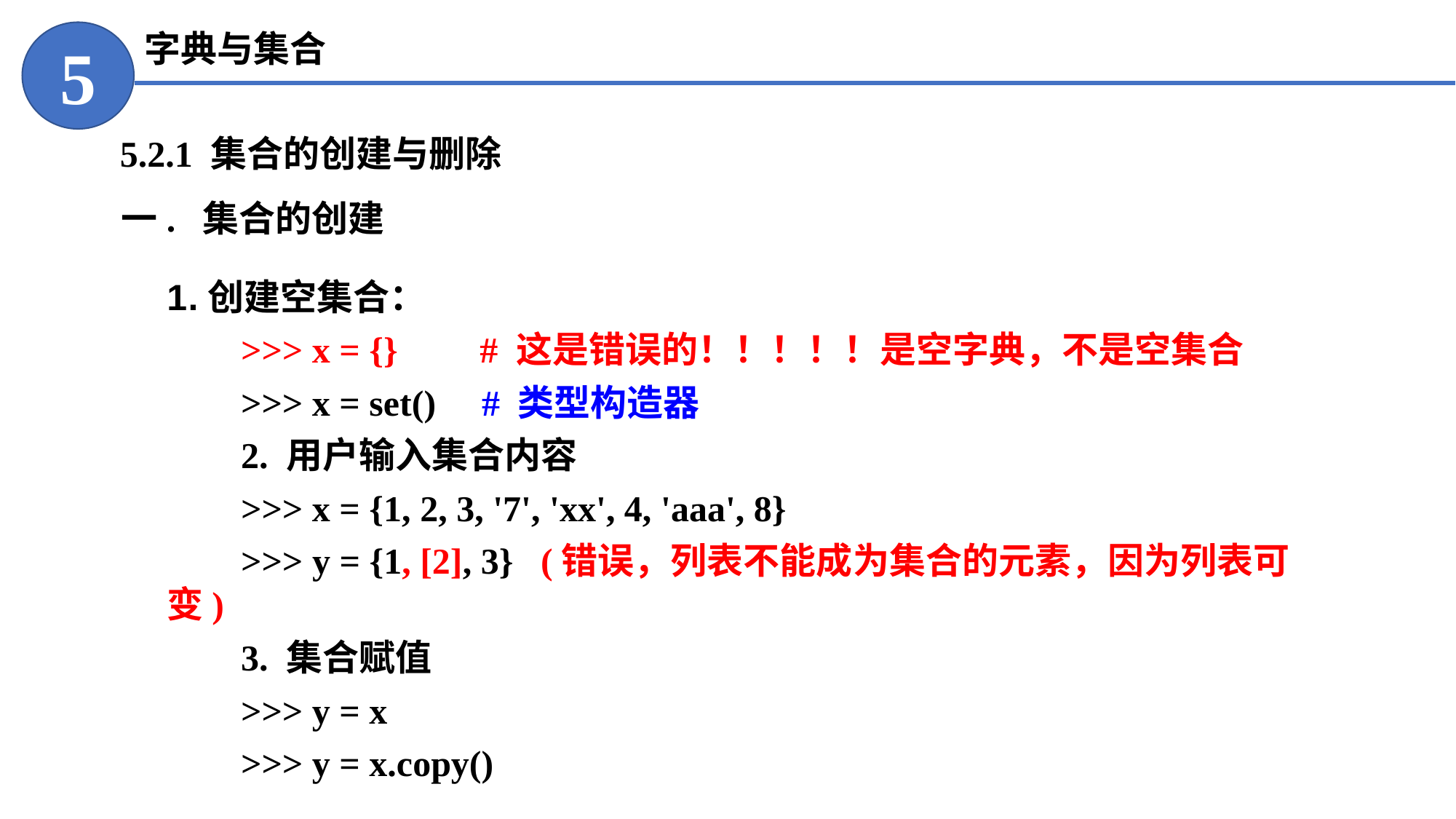

字典与集合
5
5.2.1 集合的创建与删除
一.  集合的创建
创建空集合：
>>> x = {}         # 这是错误的！！！！！是空字典，不是空集合
>>> x = set()     # 类型构造器
2. 用户输入集合内容
>>> x = {1, 2, 3, '7', 'xx', 4, 'aaa', 8}
>>> y = {1, [2], 3}   (错误，列表不能成为集合的元素，因为列表可变)
3. 集合赋值
>>> y = x
>>> y = x.copy()